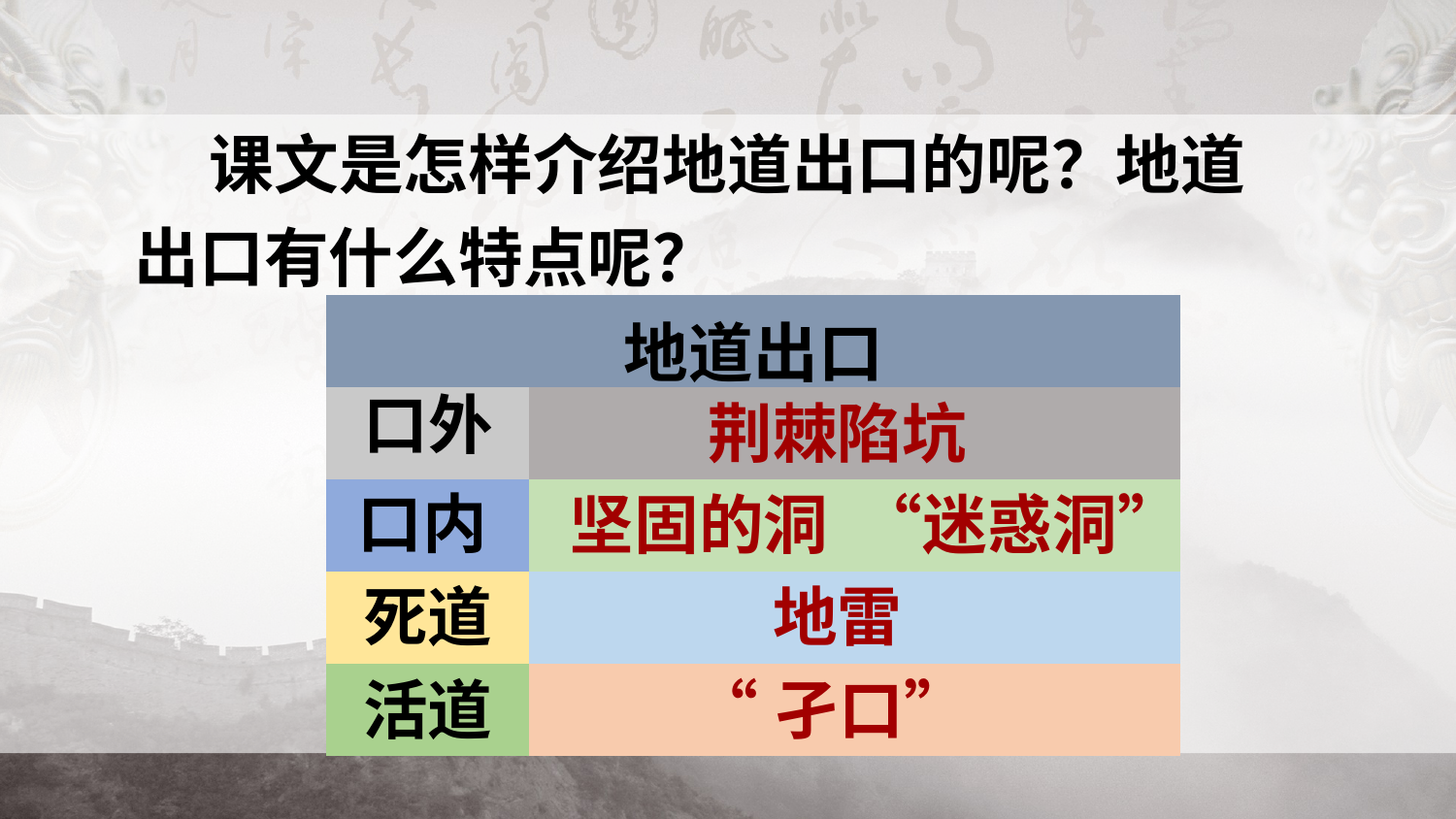

课文是怎样介绍地道出口的呢？地道出口有什么特点呢？
| 地道出口 |  |
| --- | --- |
|  |  |
|  |  |
|  |  |
|  |  |
口外
荆棘陷坑
口内
坚固的洞  “迷惑洞”
死道
地雷
活道
“孑口”